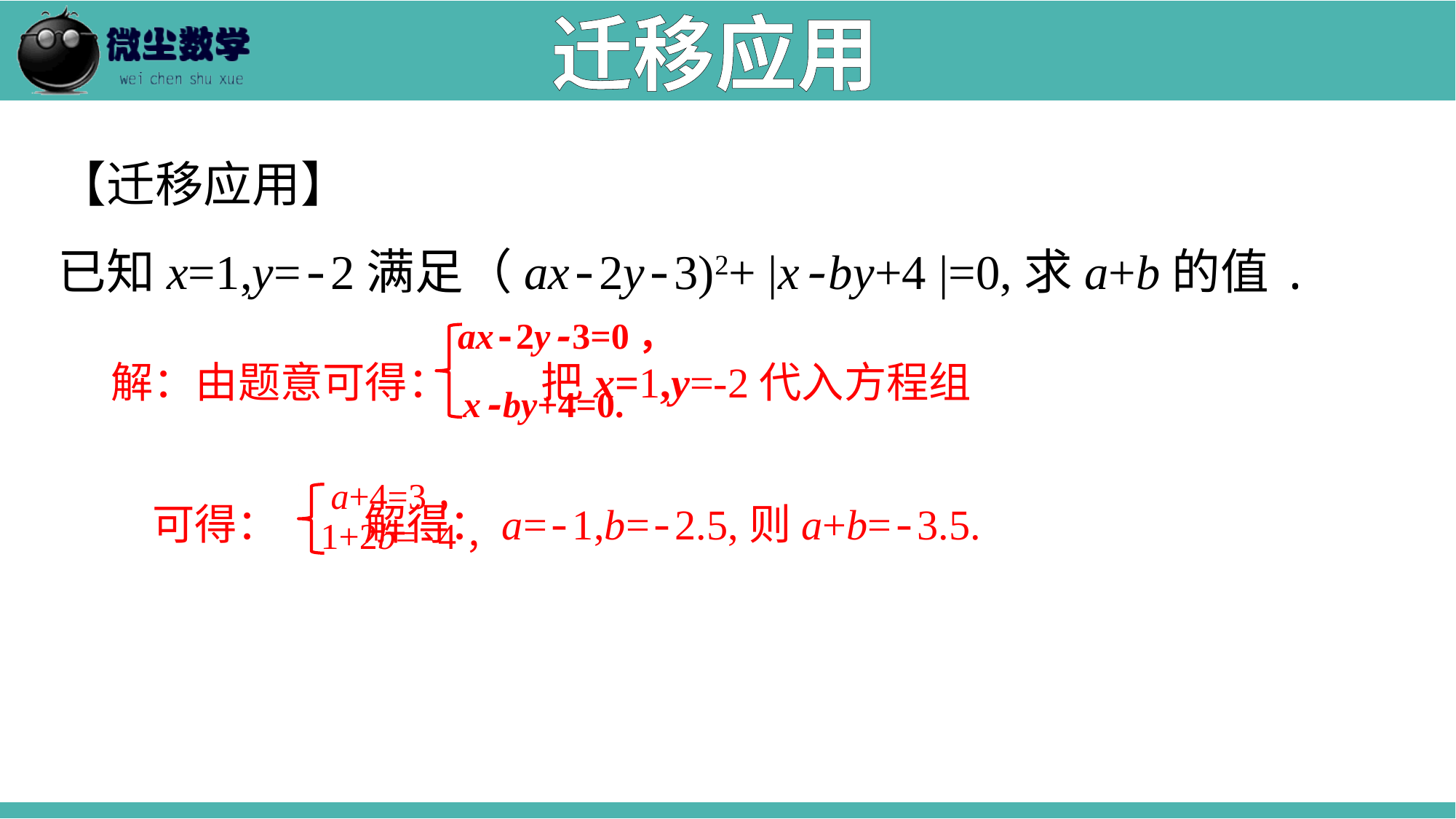

迁移应用
【迁移应用】
已知x=1,y=-2满足（ax-2y-3)2+ |x-by+4 |=0,求a+b的值.
ax-2y-3=0，

x-by+4=0.
解：由题意可得：           把x=1,y=-2代入方程组

    可得：         解得：a=-1,b=-2.5,则a+b=-3.5.
a+4=3，

1+2b=-4，